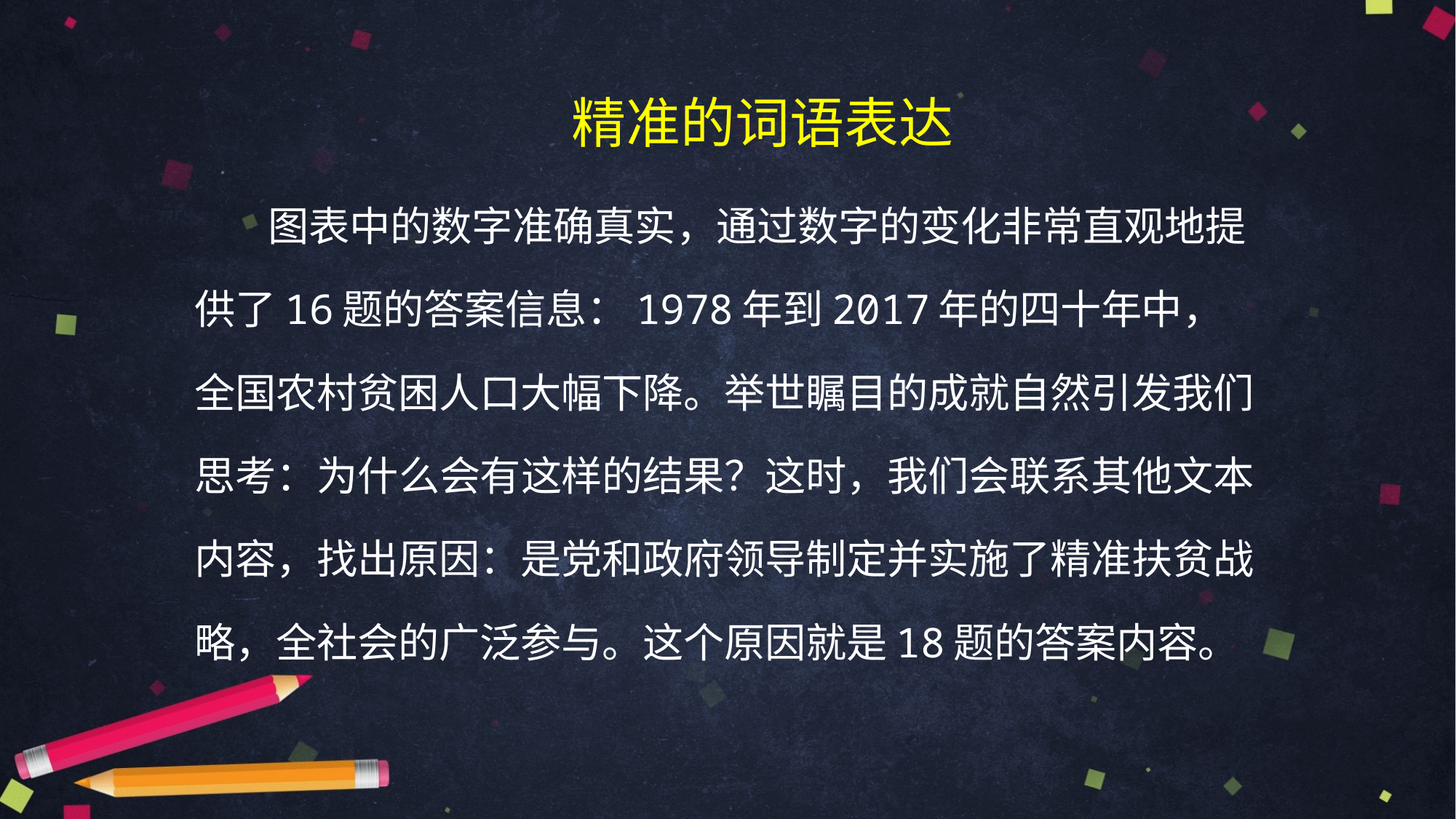

精准的词语表达
 图表中的数字准确真实，通过数字的变化非常直观地提供了16题的答案信息：1978年到2017年的四十年中，全国农村贫困人口大幅下降。举世瞩目的成就自然引发我们思考：为什么会有这样的结果？这时，我们会联系其他文本内容，找出原因：是党和政府领导制定并实施了精准扶贫战略，全社会的广泛参与。这个原因就是18题的答案内容。